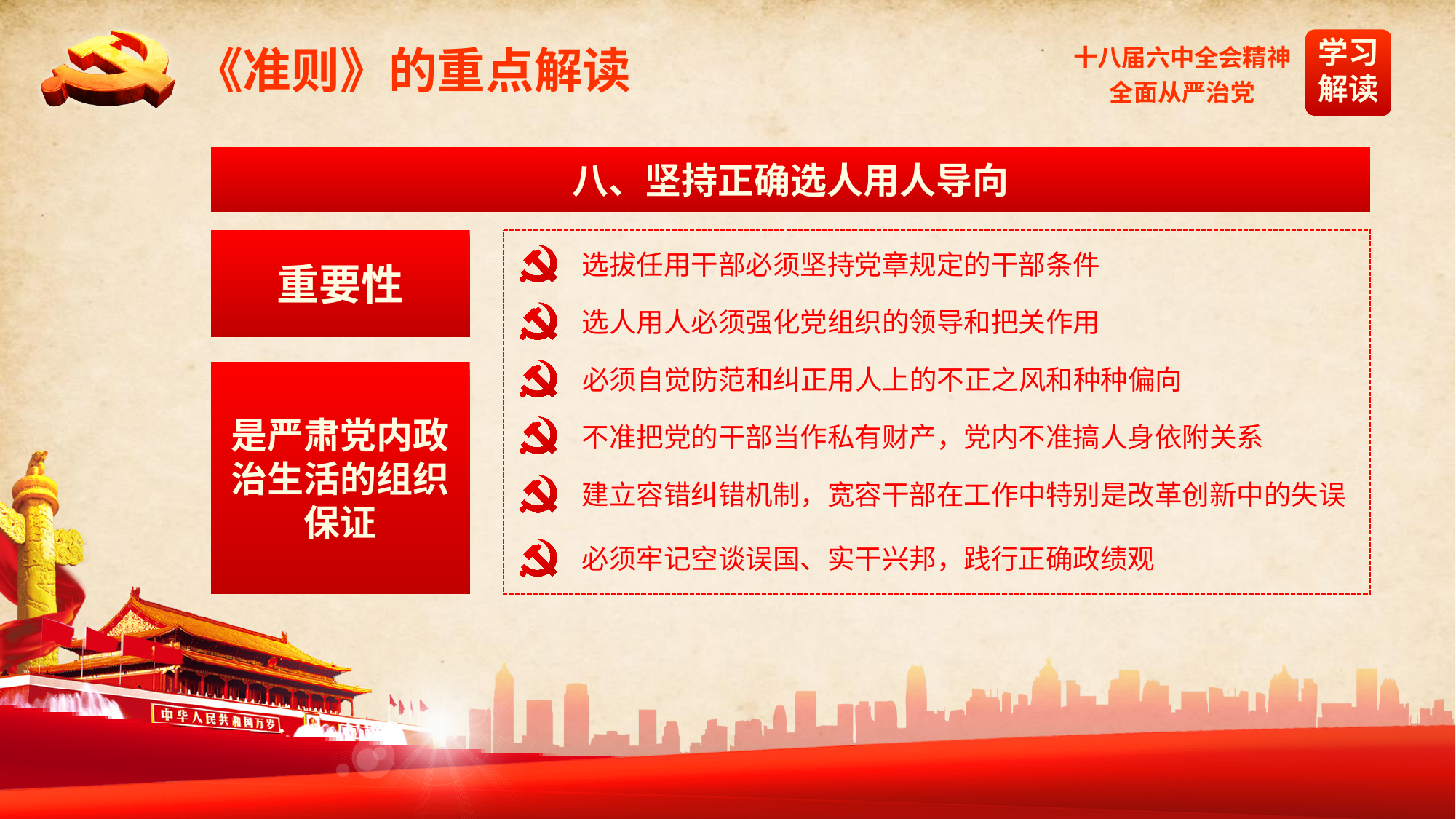

《准则》的重点解读
八、坚持正确选人用人导向

重要性
选拔任用干部必须坚持党章规定的干部条件

选人用人必须强化党组织的领导和把关作用

必须自觉防范和纠正用人上的不正之风和种种偏向

是严肃党内政治生活的组织保证
不准把党的干部当作私有财产，党内不准搞人身依附关系

建立容错纠错机制，宽容干部在工作中特别是改革创新中的失误

必须牢记空谈误国、实干兴邦，践行正确政绩观